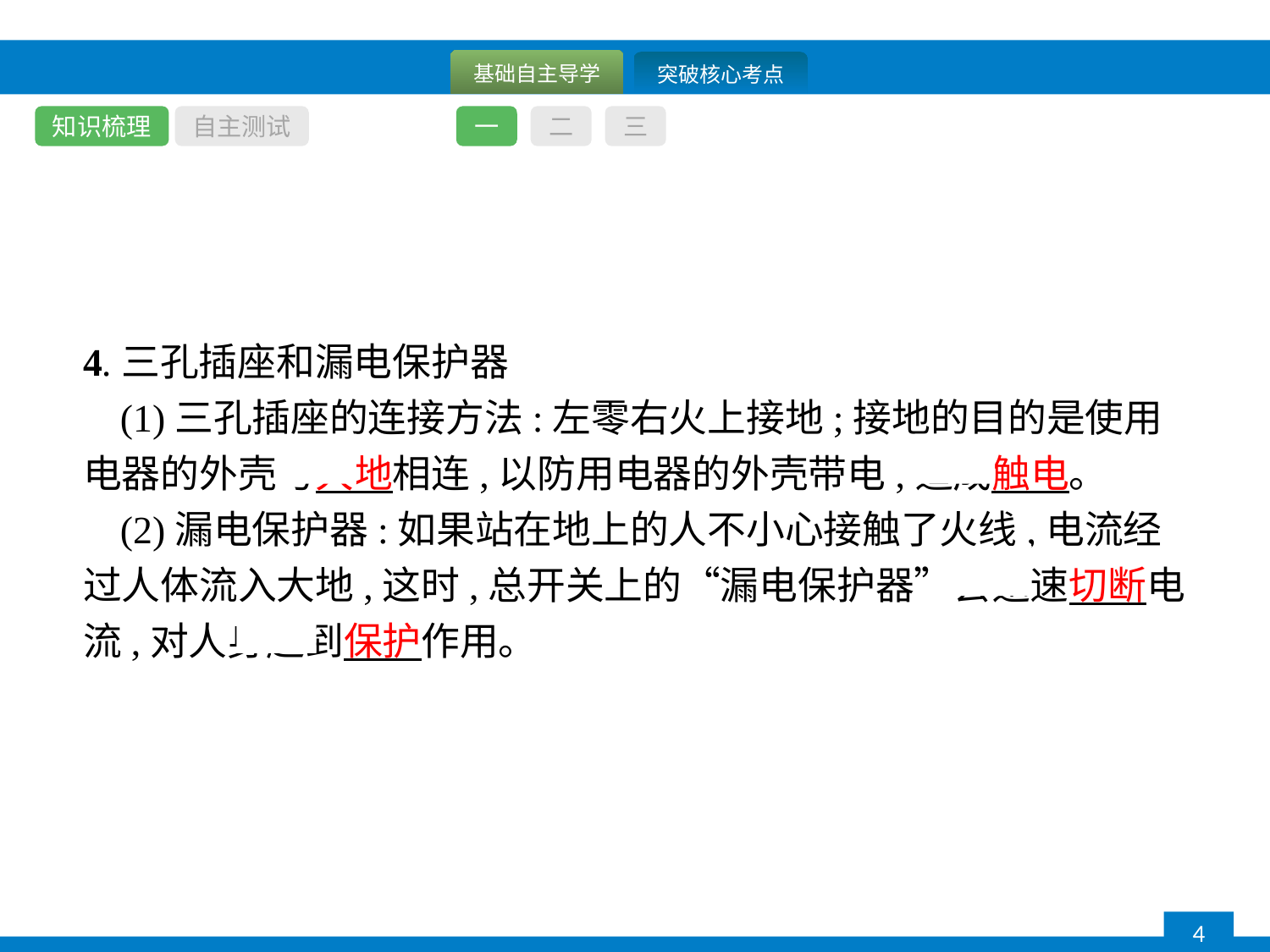

知识梳理
自主测试
一
二
三
4.三孔插座和漏电保护器
(1)三孔插座的连接方法:左零右火上接地;接地的目的是使用电器的外壳与大地相连,以防用电器的外壳带电,造成触电。
(2)漏电保护器:如果站在地上的人不小心接触了火线,电流经过人体流入大地,这时,总开关上的“漏电保护器”会迅速切断电流,对人身起到保护作用。